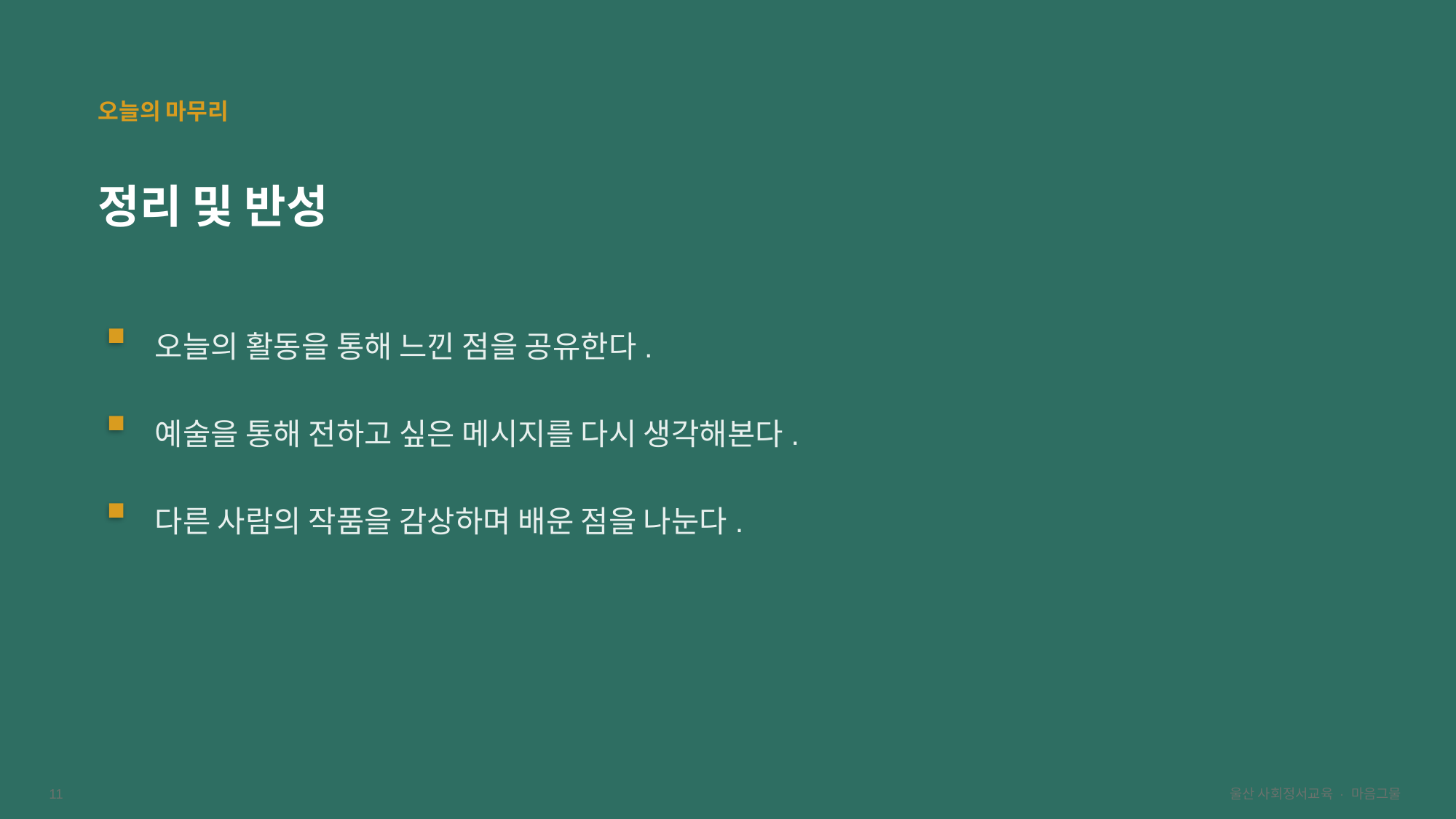

오늘의 마무리
정리 및 반성
오늘의 활동을 통해 느낀 점을 공유한다.

예술을 통해 전하고 싶은 메시지를 다시 생각해본다.

다른 사람의 작품을 감상하며 배운 점을 나눈다.

11
울산 사회정서교육 · 마음그물